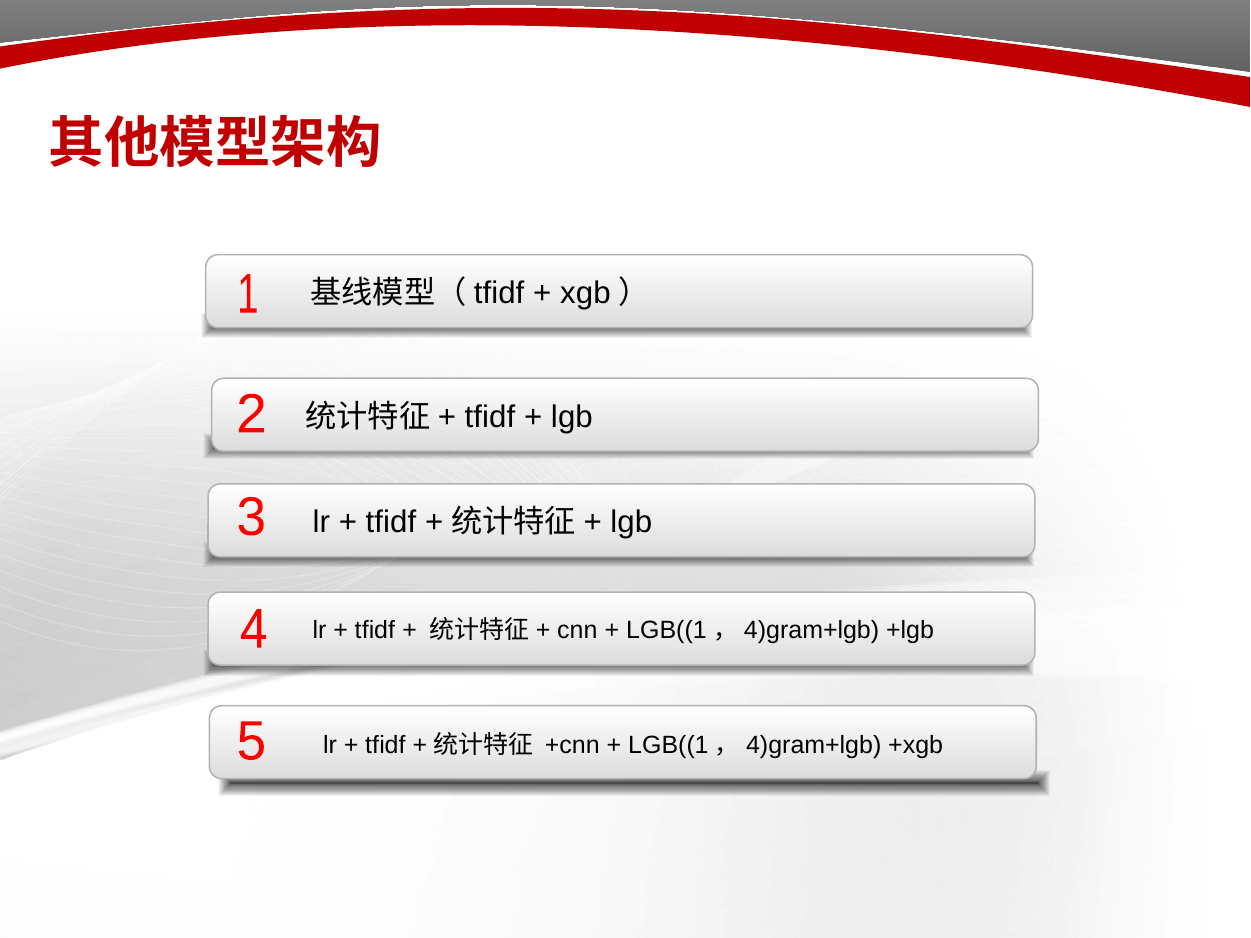

其他模型架构

基线模型（tfidf + xgb）
1

统计特征+ tfidf + lgb

2

lr + tfidf +统计特征+ lgb
3

lr + tfidf + 统计特征+ cnn + LGB((1，4)gram+lgb) +lgb

4

 lr + tfidf +统计特征 +cnn + LGB((1，4)gram+lgb) +xgb
5